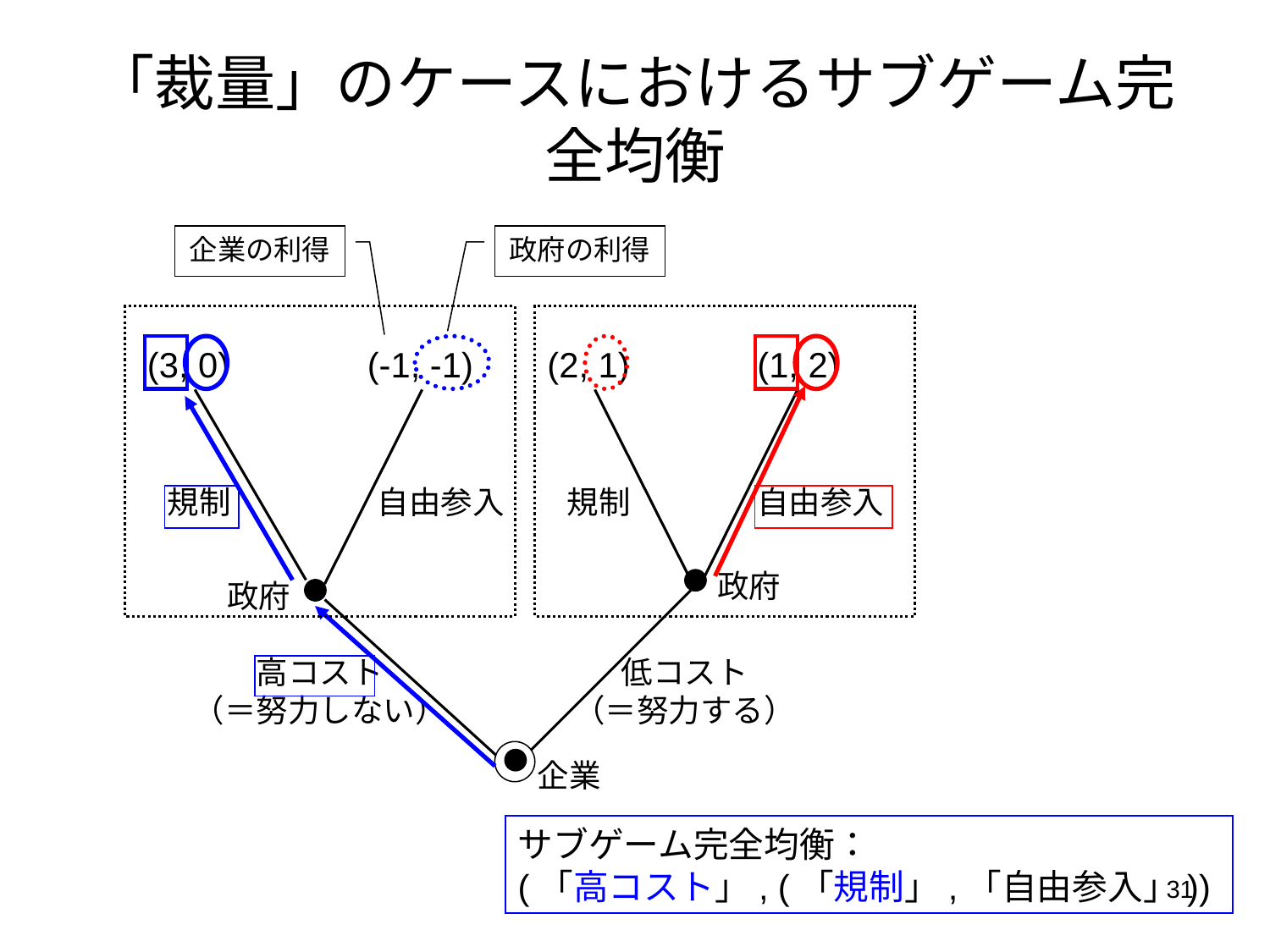

# 「裁量」のケースにおけるサブゲーム完全均衡
企業の利得
政府の利得

(3, 0)

(-1, -1)

(2, 1)

(1, 2)

規制
自由参入
規制
自由参入

政府
政府

高コスト
（＝努力しない）
低コスト
（＝努力する）

企業
サブゲーム完全均衡：
(「高コスト」, (「規制」,「自由参入」))
31